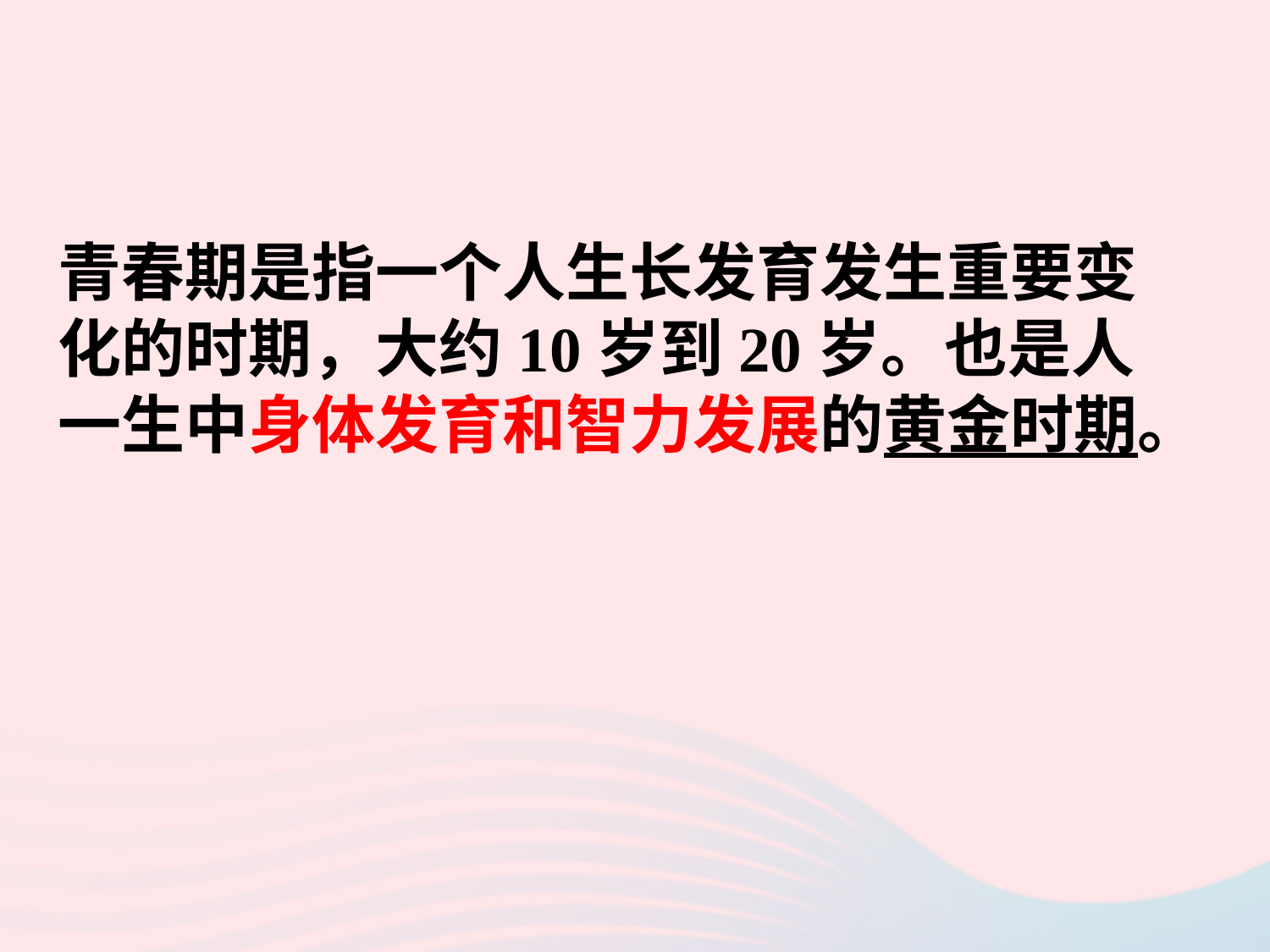

青春期是指一个人生长发育发生重要变化的时期，大约10岁到20岁。也是人一生中身体发育和智力发展的黄金时期。